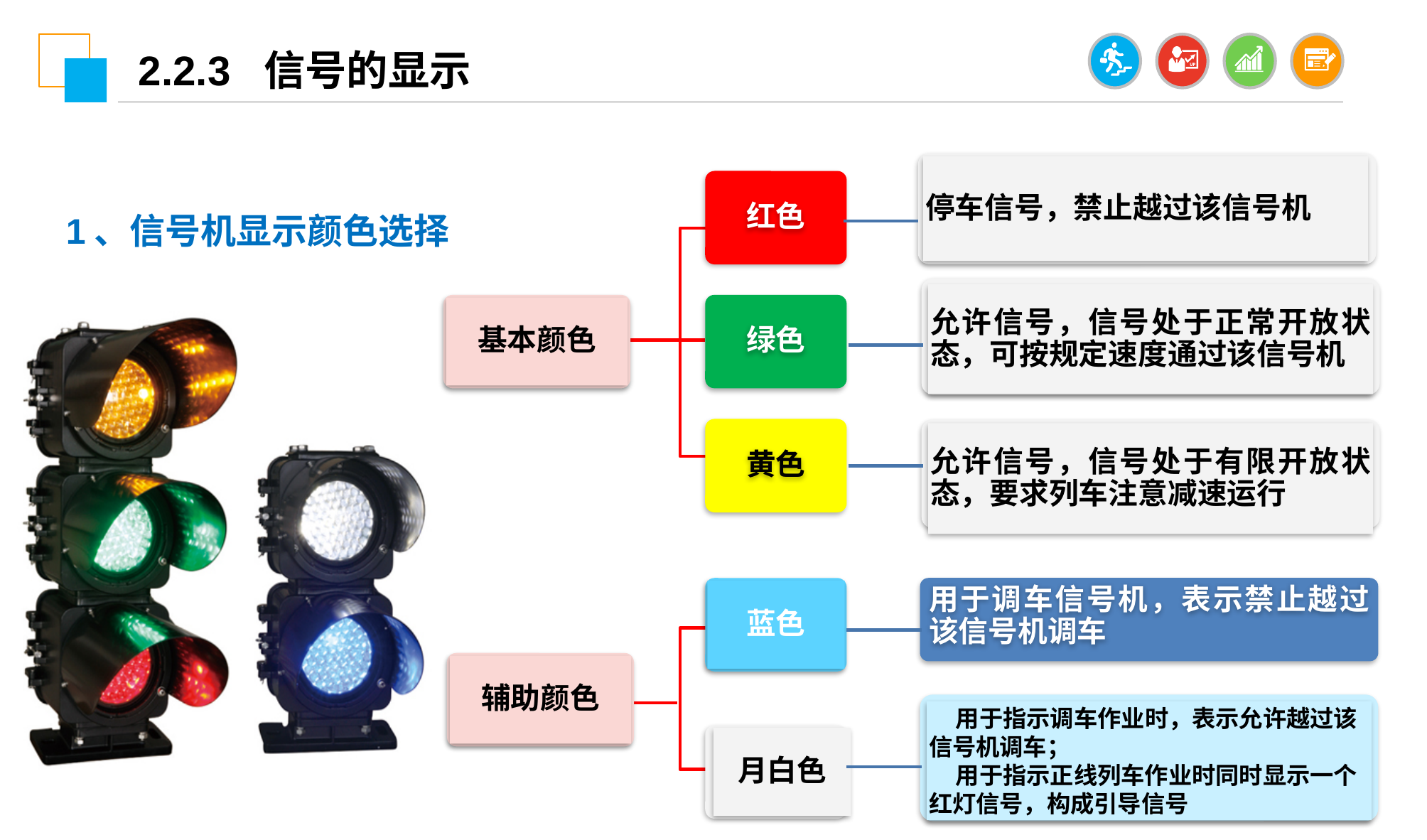

2.2.3  信号的显示

停车信号，禁止越过该信号机

红色
1、信号机显示颜色选择

允许信号，信号处于正常开放状态，可按规定速度通过该信号机

基本颜色

绿色

黄色

允许信号，信号处于有限开放状态，要求列车注意减速运行

用于调车信号机，表示禁止越过该信号机调车

蓝色

辅助颜色

    用于指示调车作业时，表示允许越过该信号机调车；
    用于指示正线列车作业时同时显示一个红灯信号，构成引导信号

月白色